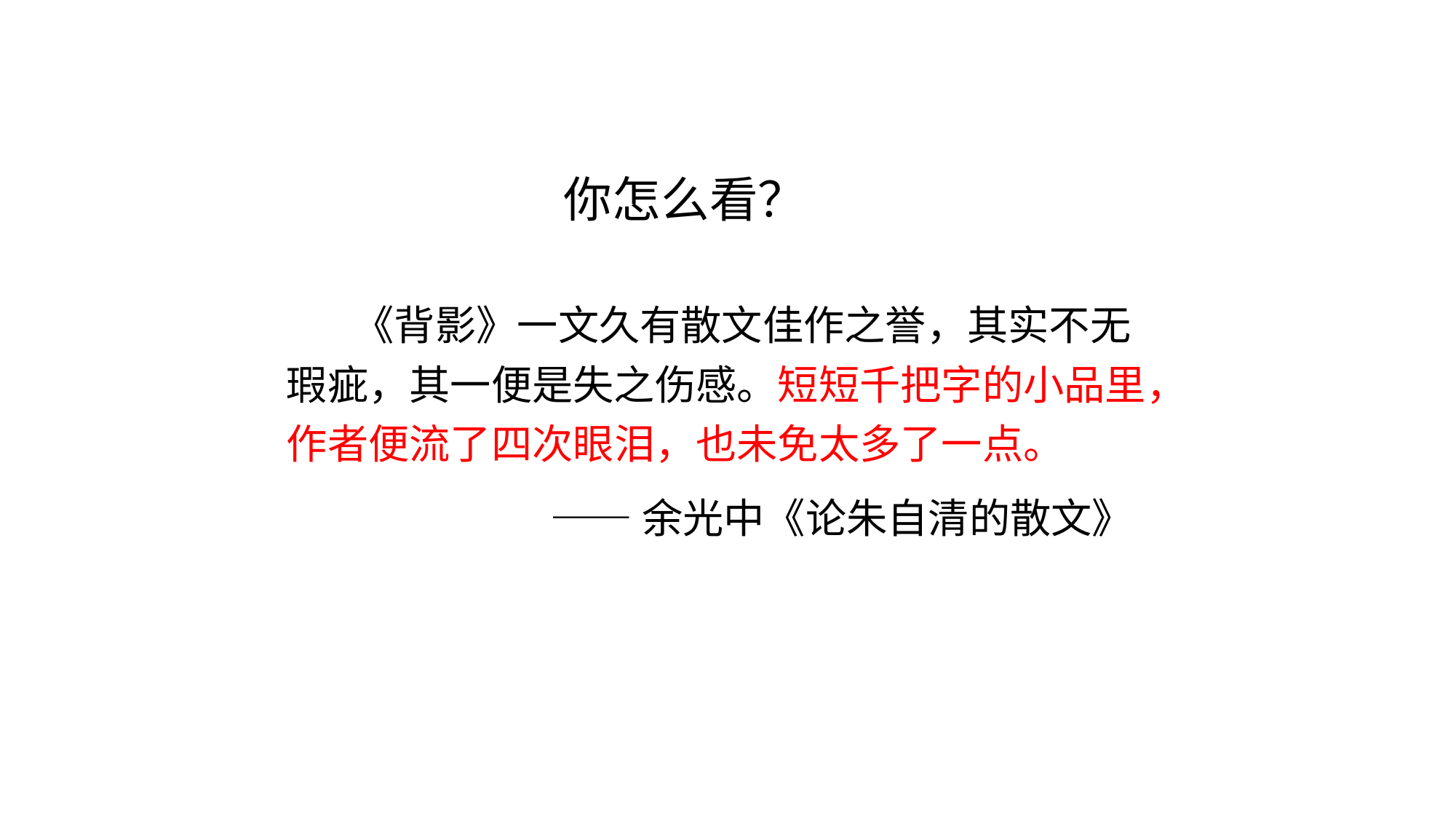

你怎么看？
      《背影》一文久有散文佳作之誉，其实不无瑕疵，其一便是失之伤感。短短千把字的小品里，作者便流了四次眼泪，也未免太多了一点。
                             ——余光中《论朱自清的散文》